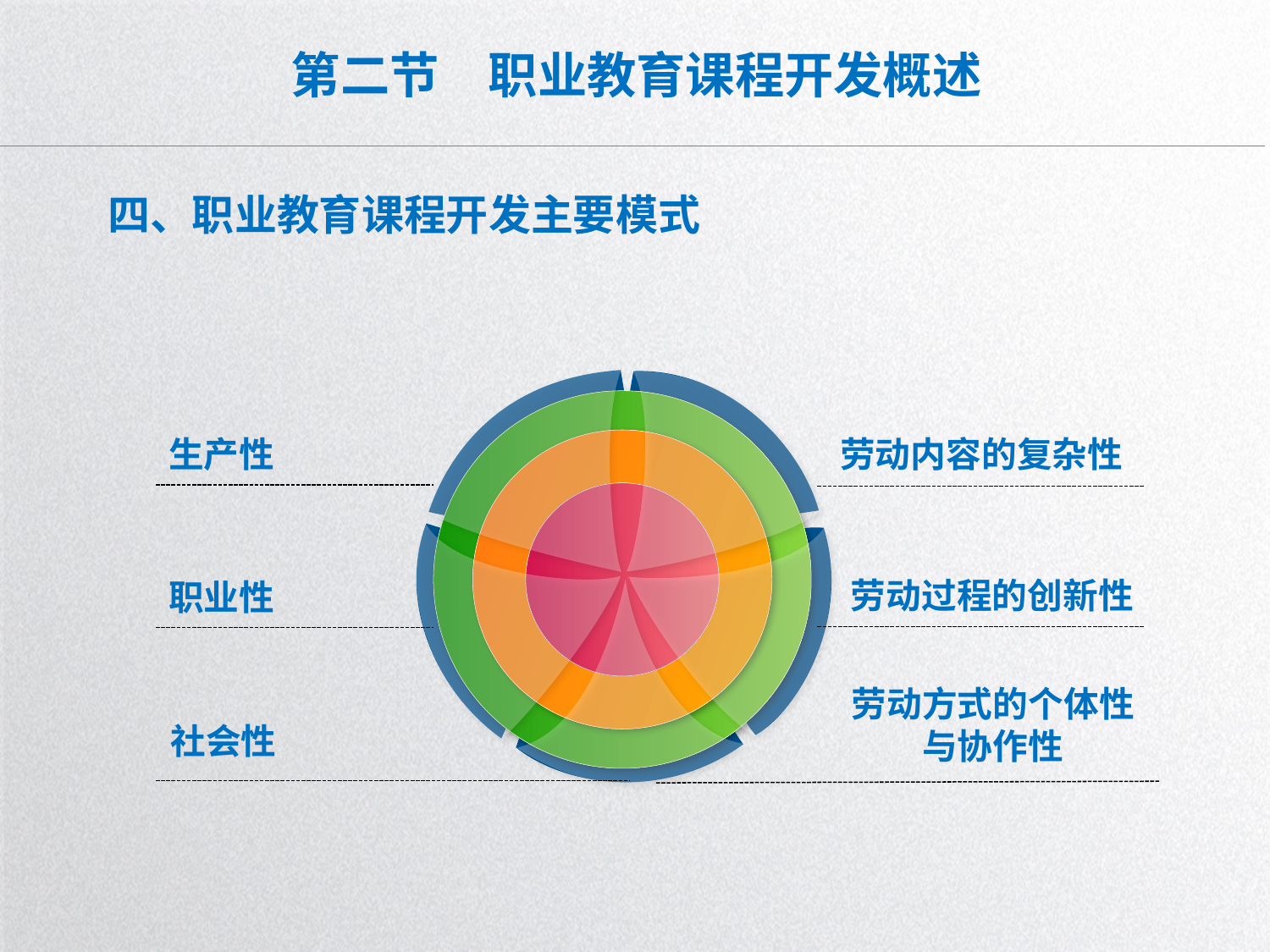

# 第二节　职业教育课程开发概述
四、职业教育课程开发主要模式

生产性
劳动内容的复杂性
劳动过程的创新性
职业性
劳动方式的个体性与协作性
社会性